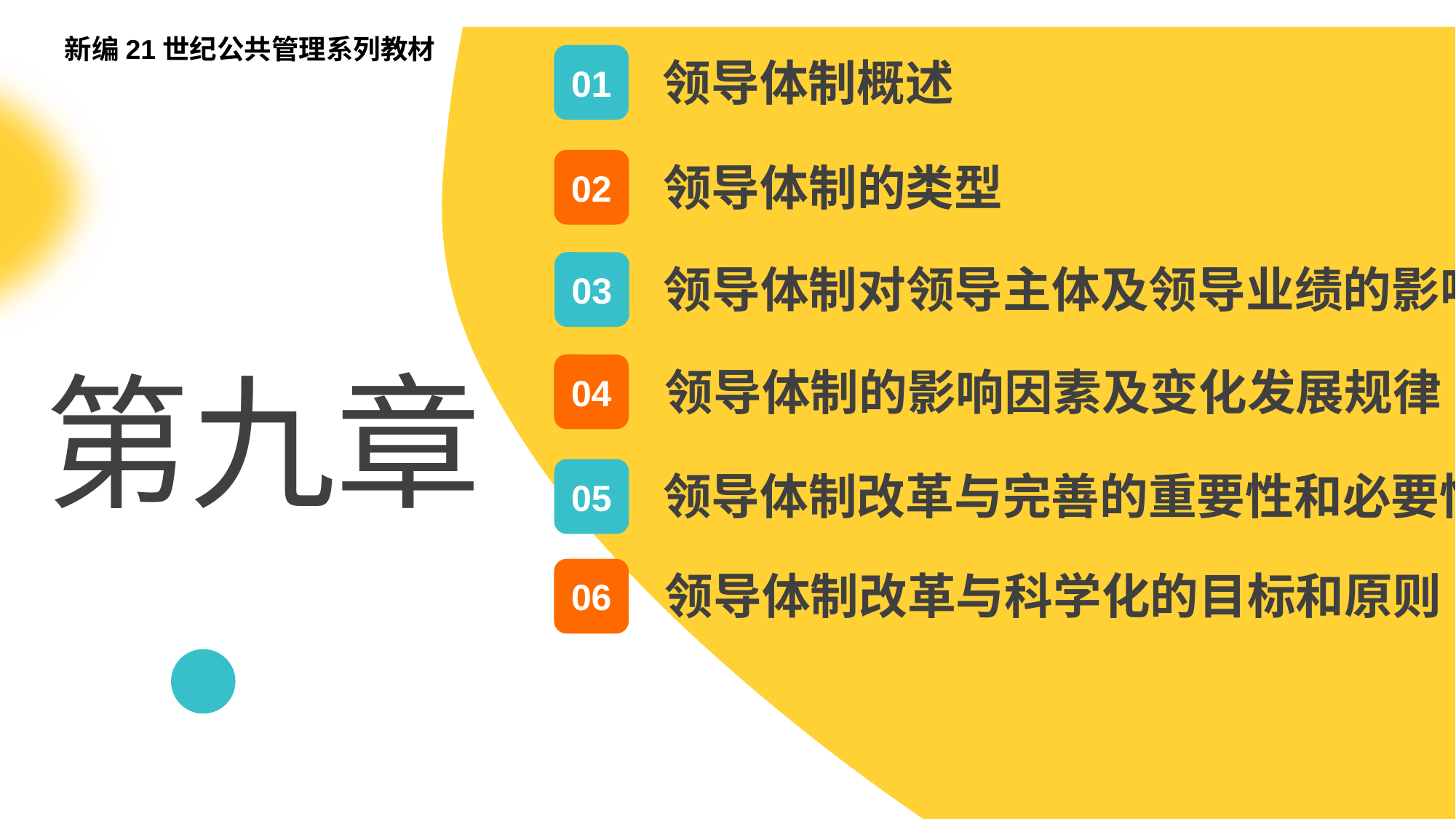

新编21世纪公共管理系列教材

01
领导体制概述

02
领导体制的类型
03
领导体制对领导主体及领导业绩的影响
第九章
04
领导体制的影响因素及变化发展规律
05
领导体制改革与完善的重要性和必要性
06
领导体制改革与科学化的目标和原则